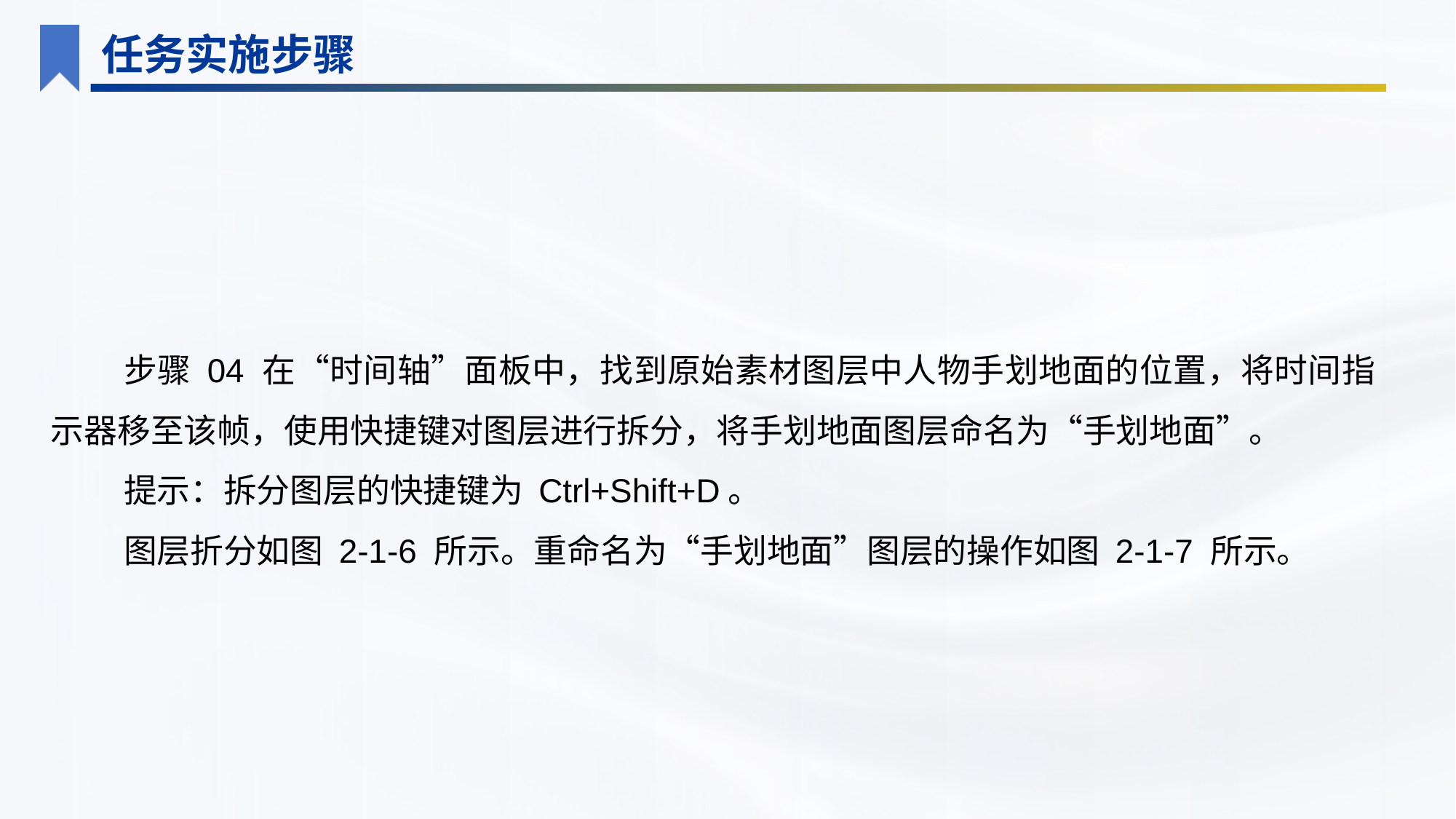

任务实施步骤
步骤 04 在“时间轴”面板中，找到原始素材图层中人物手划地面的位置，将时间指示器移至该帧，使用快捷键对图层进行拆分，将手划地面图层命名为“手划地面”。
提示：拆分图层的快捷键为 Ctrl+Shift+D。
图层折分如图 2-1-6 所示。重命名为“手划地面”图层的操作如图 2-1-7 所示。